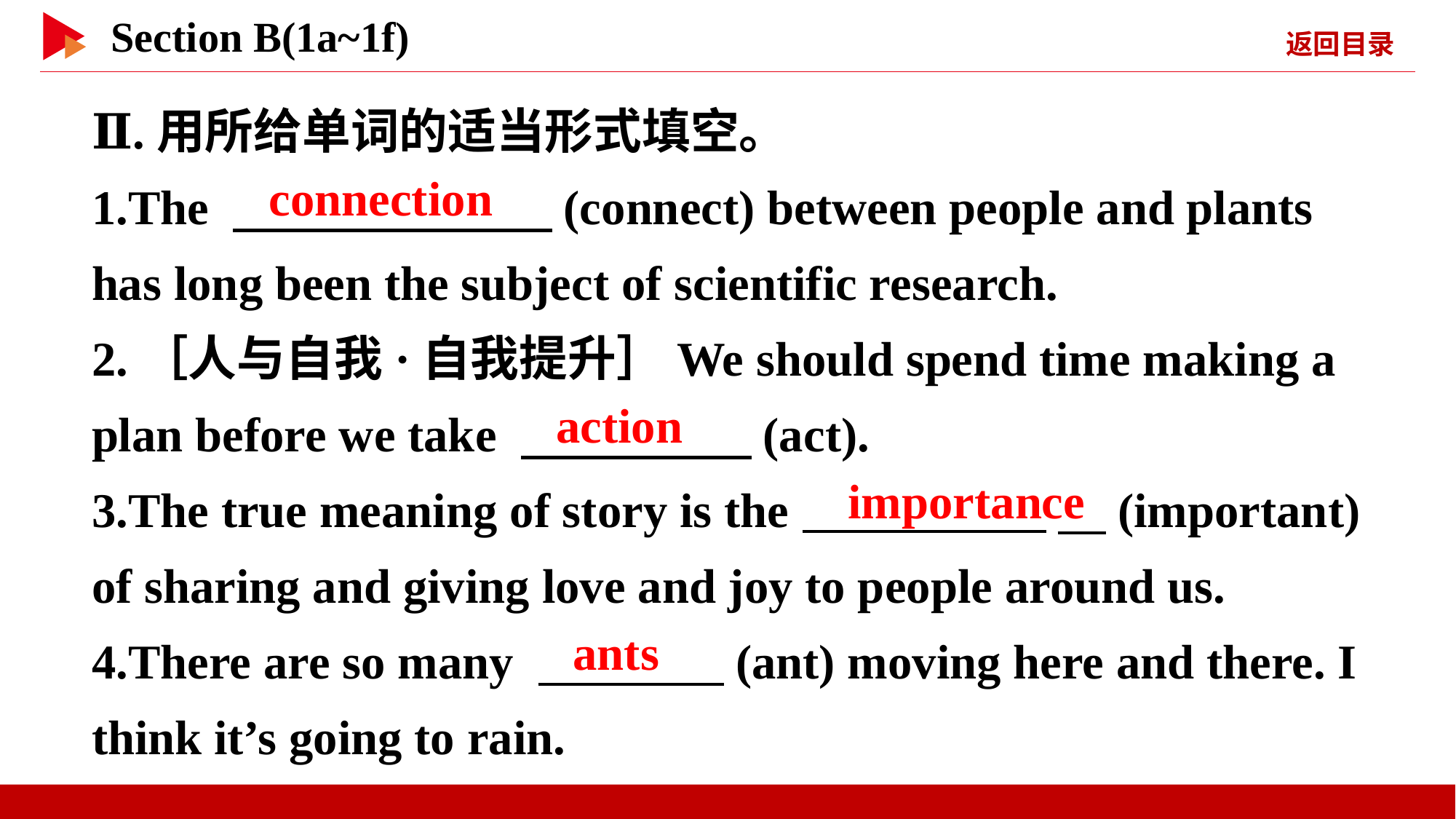

Ⅱ.用所给单词的适当形式填空。
1.The 　                    　(connect) between people and plants has long been the subject of scientific research.
2.［人与自我·自我提升］We should spend time making a plan before we take 　            　(act).
3.The true meaning of story is the                     　(important) of sharing and giving love and joy to people around us.
4.There are so many 　        　(ant) moving here and there. I think it’s going to rain.
connection
action
importance
ants